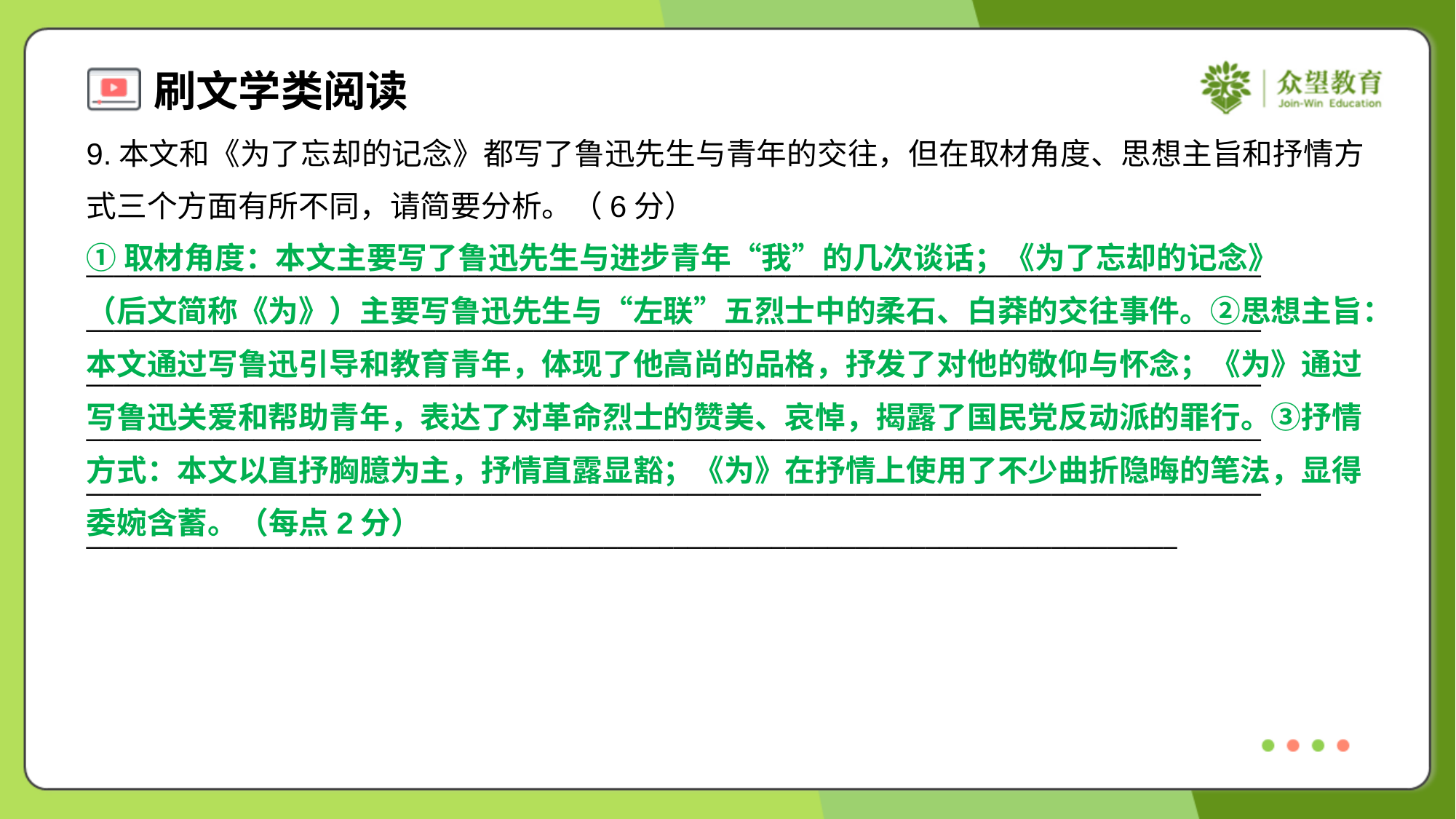

9.本文和《为了忘却的记念》都写了鲁迅先生与青年的交往，但在取材角度、思想主旨和抒情方
式三个方面有所不同，请简要分析。（6分）
①取材角度：本文主要写了鲁迅先生与进步青年“我”的几次谈话；《为了忘却的记念》
（后文简称《为》）主要写鲁迅先生与“左联”五烈士中的柔石、白莽的交往事件。②思想主旨：
本文通过写鲁迅引导和教育青年，体现了他高尚的品格，抒发了对他的敬仰与怀念；《为》通过
写鲁迅关爱和帮助青年，表达了对革命烈士的赞美、哀悼，揭露了国民党反动派的罪行。③抒情
方式：本文以直抒胸臆为主，抒情直露显豁；《为》在抒情上使用了不少曲折隐晦的笔法，显得
委婉含蓄。（每点2分）
____________________________________________________________________________________
____________________________________________________________________________________
____________________________________________________________________________________
____________________________________________________________________________________
____________________________________________________________________________________
______________________________________________________________________________